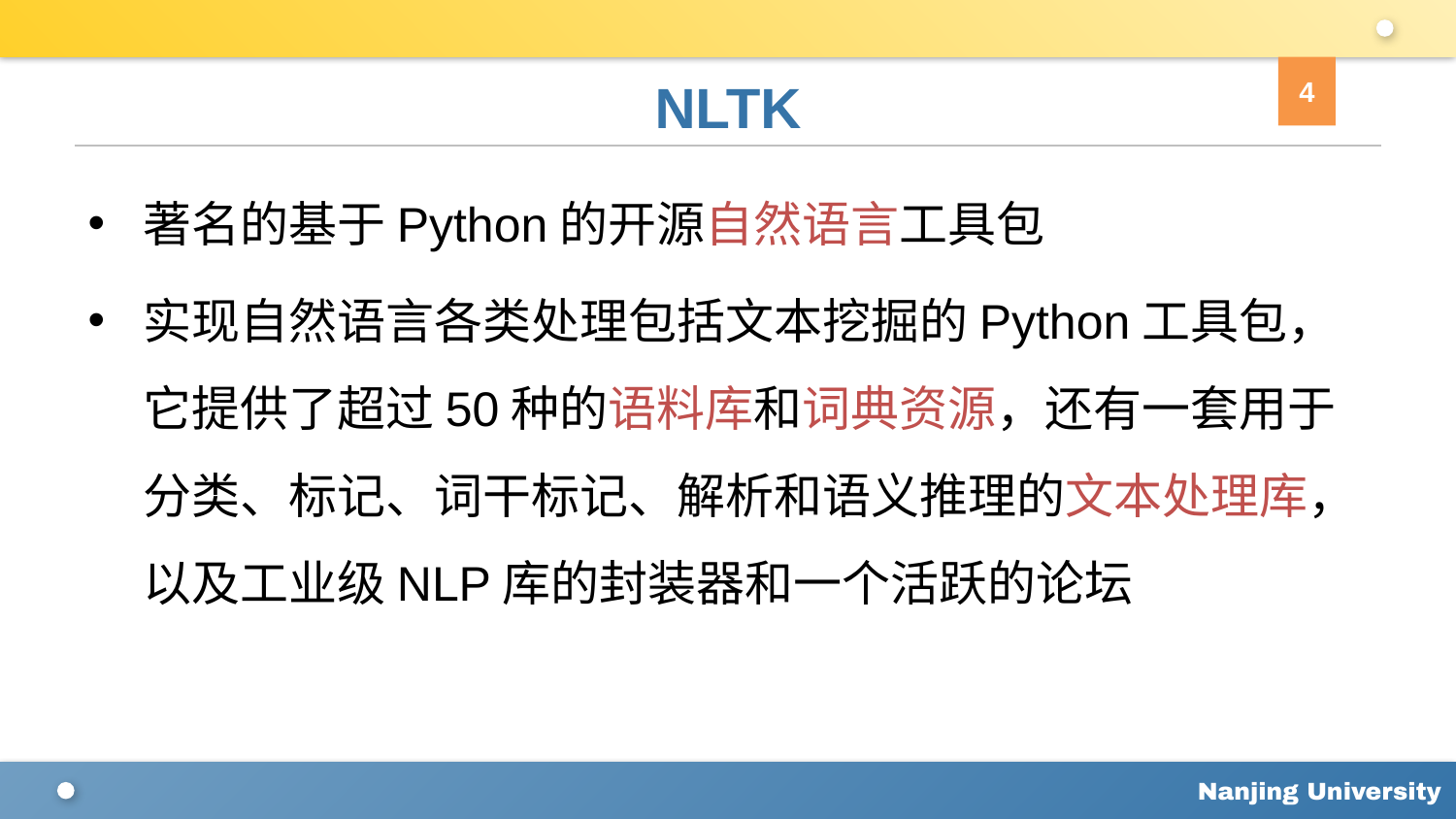

4
# NLTK
著名的基于Python的开源自然语言工具包
实现自然语言各类处理包括文本挖掘的Python工具包，它提供了超过50种的语料库和词典资源，还有一套用于分类、标记、词干标记、解析和语义推理的文本处理库，以及工业级NLP库的封装器和一个活跃的论坛